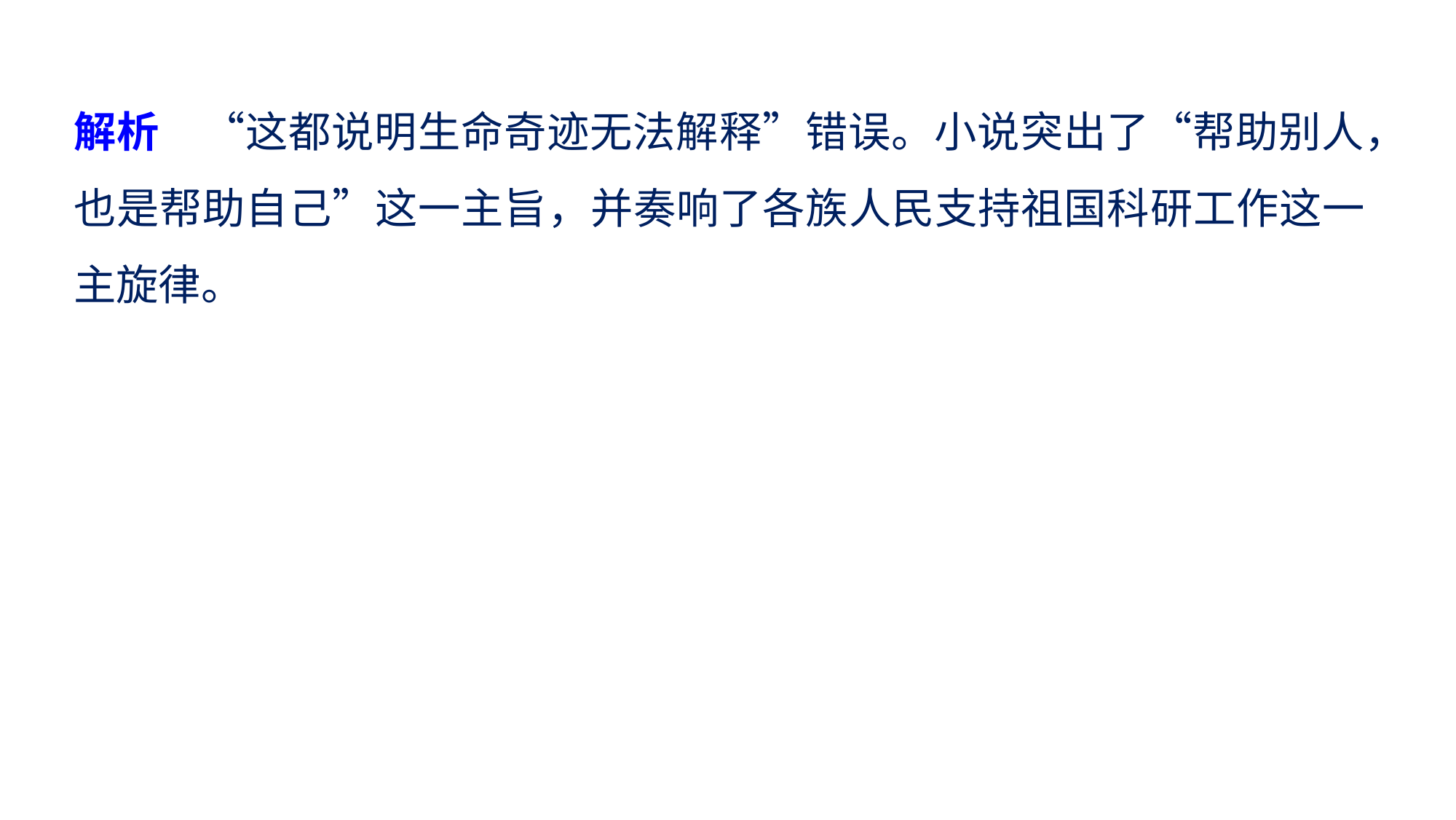

解析　“这都说明生命奇迹无法解释”错误。小说突出了“帮助别人，也是帮助自己”这一主旨，并奏响了各族人民支持祖国科研工作这一主旋律。